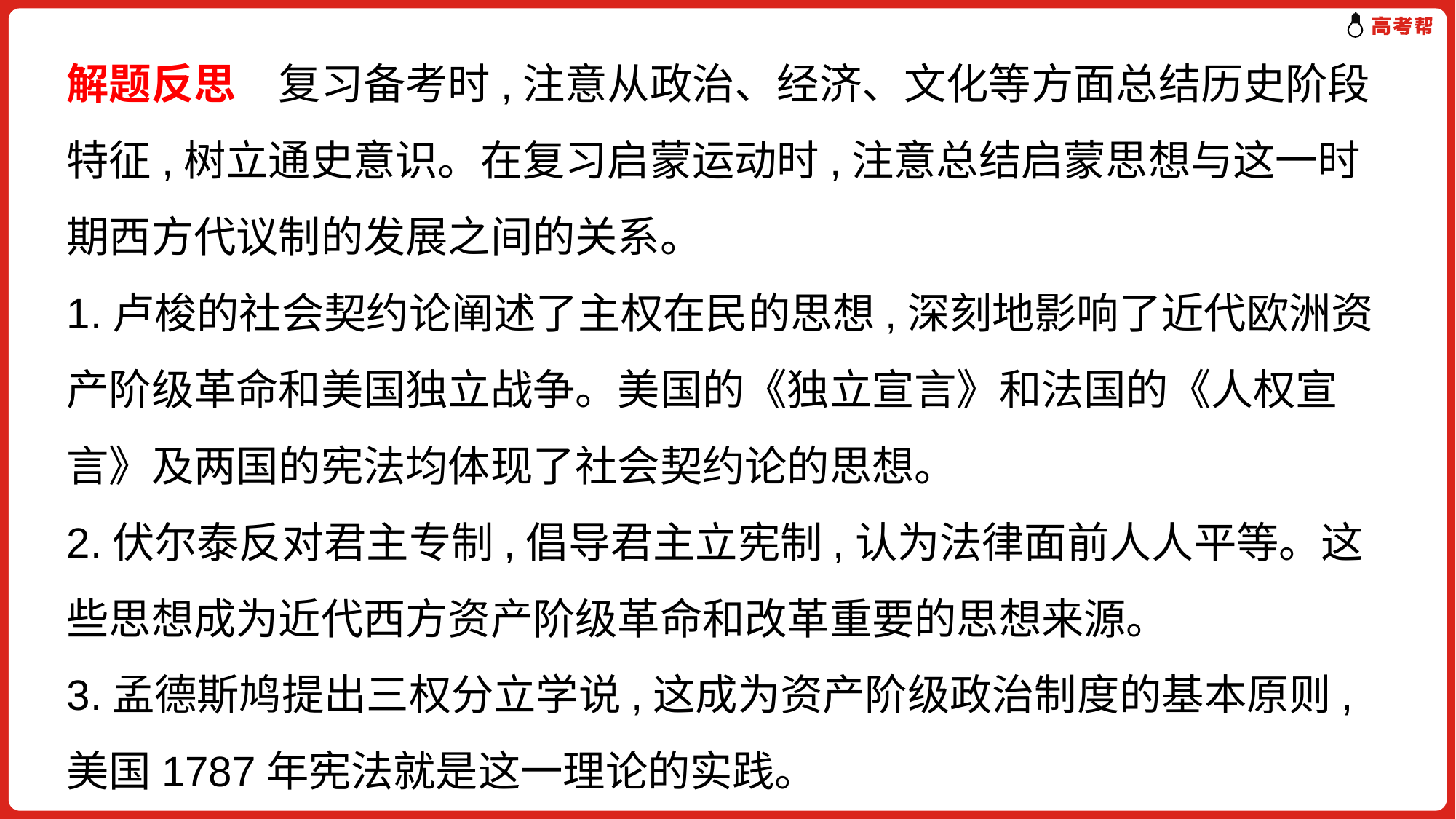

解题反思　复习备考时,注意从政治、经济、文化等方面总结历史阶段特征,树立通史意识。在复习启蒙运动时,注意总结启蒙思想与这一时期西方代议制的发展之间的关系。
1.卢梭的社会契约论阐述了主权在民的思想,深刻地影响了近代欧洲资产阶级革命和美国独立战争。美国的《独立宣言》和法国的《人权宣言》及两国的宪法均体现了社会契约论的思想。
2.伏尔泰反对君主专制,倡导君主立宪制,认为法律面前人人平等。这些思想成为近代西方资产阶级革命和改革重要的思想来源。
3.孟德斯鸠提出三权分立学说,这成为资产阶级政治制度的基本原则,美国1787年宪法就是这一理论的实践。